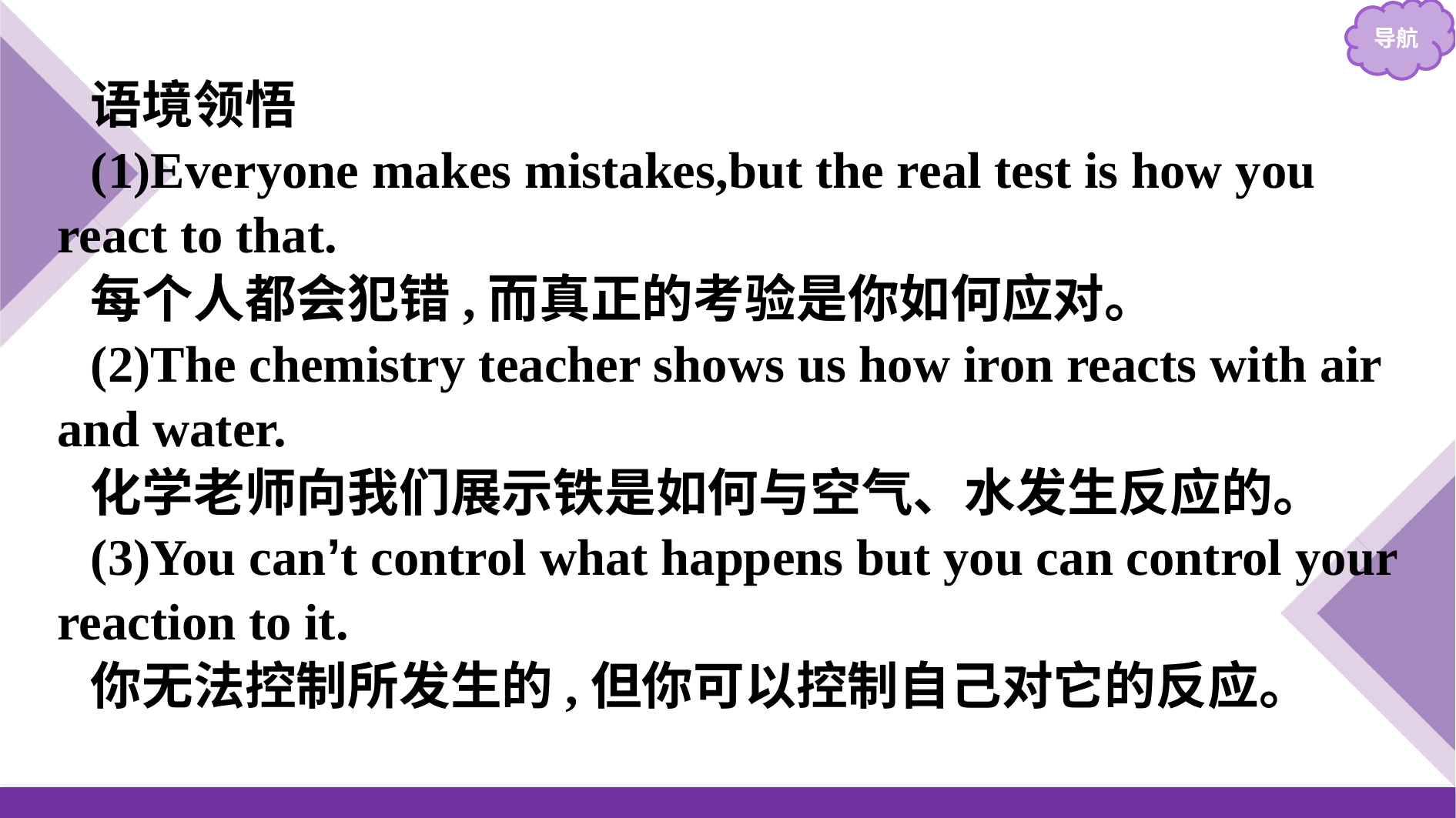

语境领悟
(1)Everyone makes mistakes,but the real test is how you react to that.
每个人都会犯错,而真正的考验是你如何应对。
(2)The chemistry teacher shows us how iron reacts with air and water.
化学老师向我们展示铁是如何与空气、水发生反应的。
(3)You can’t control what happens but you can control your reaction to it.
你无法控制所发生的,但你可以控制自己对它的反应。